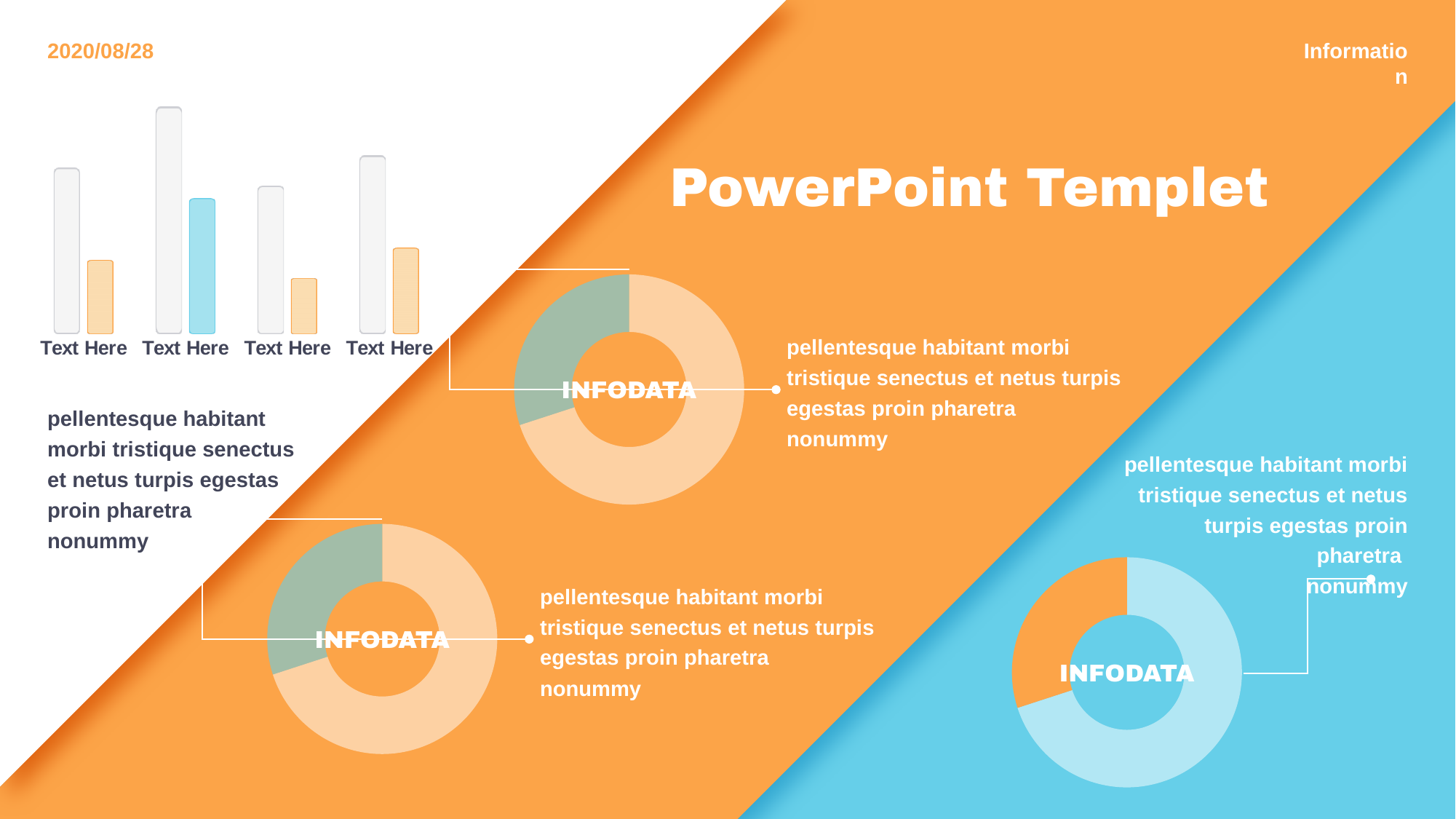

2020/08/28
Information

### Chart

| Category | 系列 3 | 系列 2 |
|---|---|---|
| Text Here | 5.4 | 2.4 |
| Text Here | 7.4 | 4.4 |
| Text Here | 4.8 | 1.8 |
| Text Here | 5.8 | 2.8 |
PowerPoint Templet

### Chart

| Category | 销售额 |
|---|---|
| 第一季度 | 7.0 |
| 第二季度 | 3.0 |
pellentesque habitant morbi tristique senectus et netus turpis egestas proin pharetra
nonummy
INFODATA
pellentesque habitant morbi tristique senectus et netus turpis egestas proin pharetra
nonummy
pellentesque habitant morbi tristique senectus et netus turpis egestas proin pharetra
nonummy

### Chart

| Category | 销售额 |
|---|---|
| 第一季度 | 7.0 |
| 第二季度 | 3.0 |

### Chart

| Category | 销售额 |
|---|---|
| 第一季度 | 7.0 |
| 第二季度 | 3.0 |
pellentesque habitant morbi tristique senectus et netus turpis egestas proin pharetra
nonummy
INFODATA
INFODATA